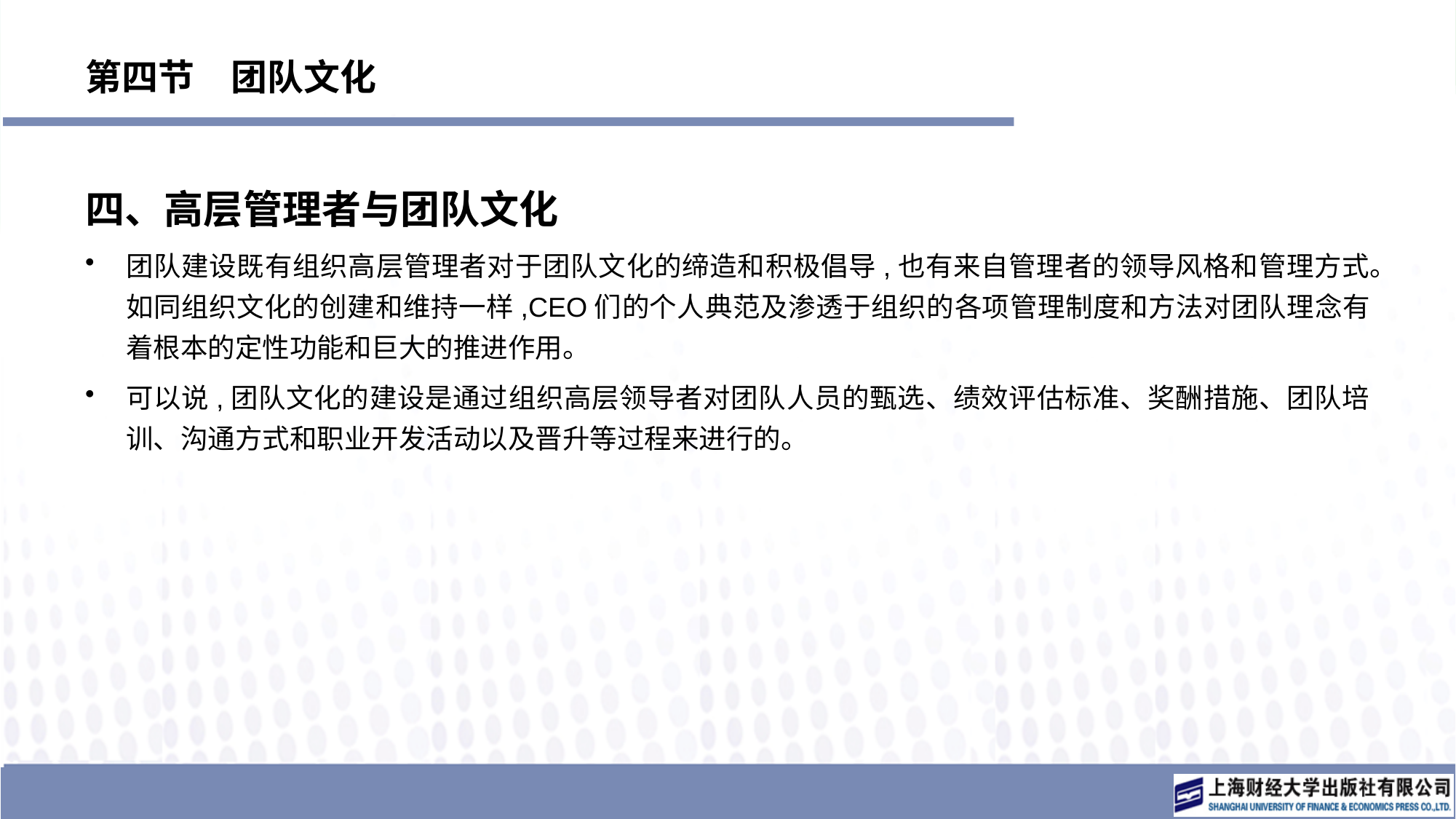

# 第四节　团队文化
四、高层管理者与团队文化
团队建设既有组织高层管理者对于团队文化的缔造和积极倡导,也有来自管理者的领导风格和管理方式。如同组织文化的创建和维持一样,CEO们的个人典范及渗透于组织的各项管理制度和方法对团队理念有着根本的定性功能和巨大的推进作用。
可以说,团队文化的建设是通过组织高层领导者对团队人员的甄选、绩效评估标准、奖酬措施、团队培训、沟通方式和职业开发活动以及晋升等过程来进行的。